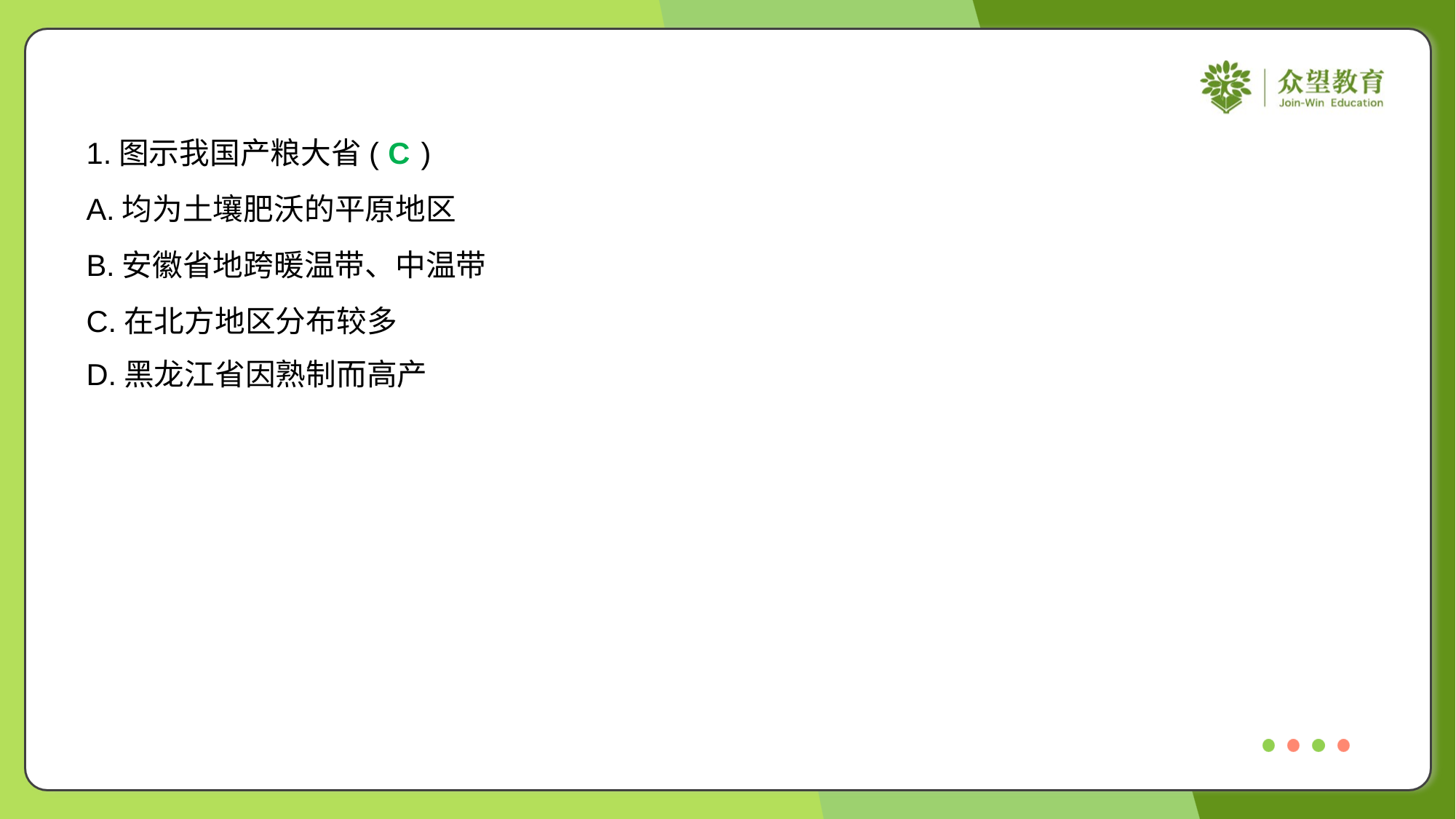

1.图示我国产粮大省(     )
C
A.均为土壤肥沃的平原地区
B.安徽省地跨暖温带、中温带
C.在北方地区分布较多
D.黑龙江省因熟制而高产